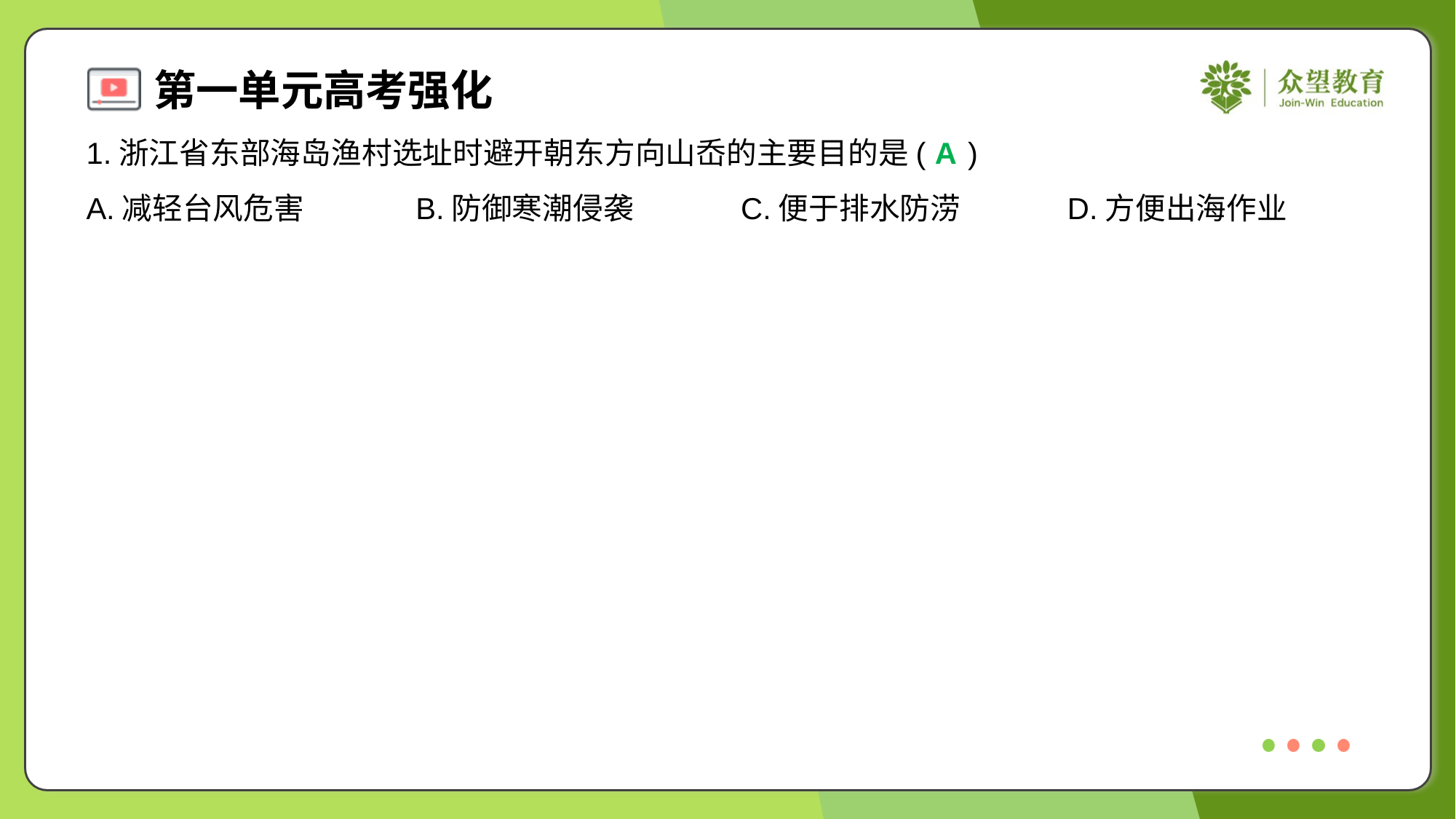

1.浙江省东部海岛渔村选址时避开朝东方向山岙的主要目的是(     )
A
A.减轻台风危害	B.防御寒潮侵袭	C.便于排水防涝	D.方便出海作业